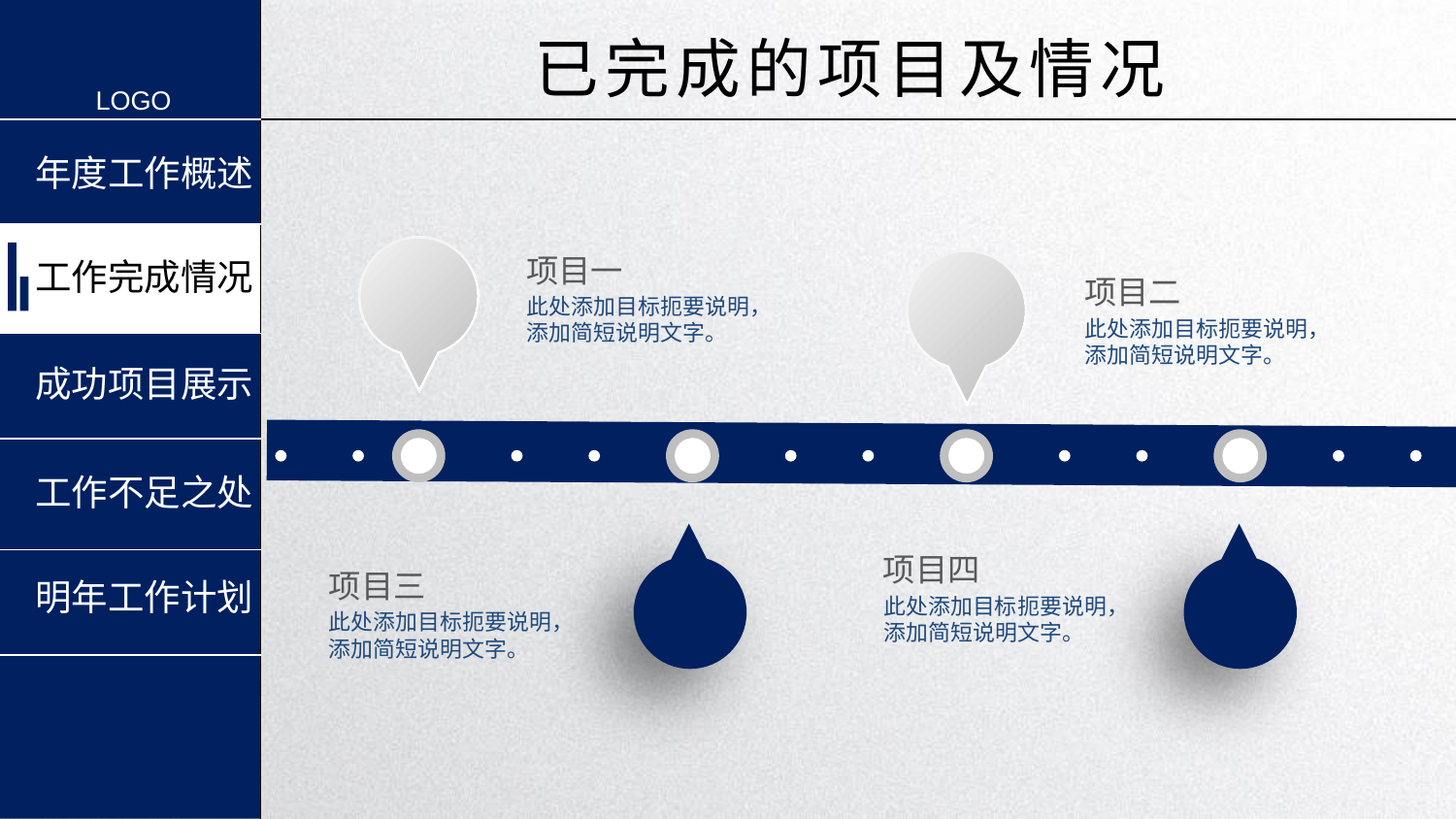

已完成的项目及情况

项目一

项目二
此处添加目标扼要说明，
添加简短说明文字。
此处添加目标扼要说明，
添加简短说明文字。

项目四
项目三
此处添加目标扼要说明，
添加简短说明文字。
此处添加目标扼要说明，
添加简短说明文字。